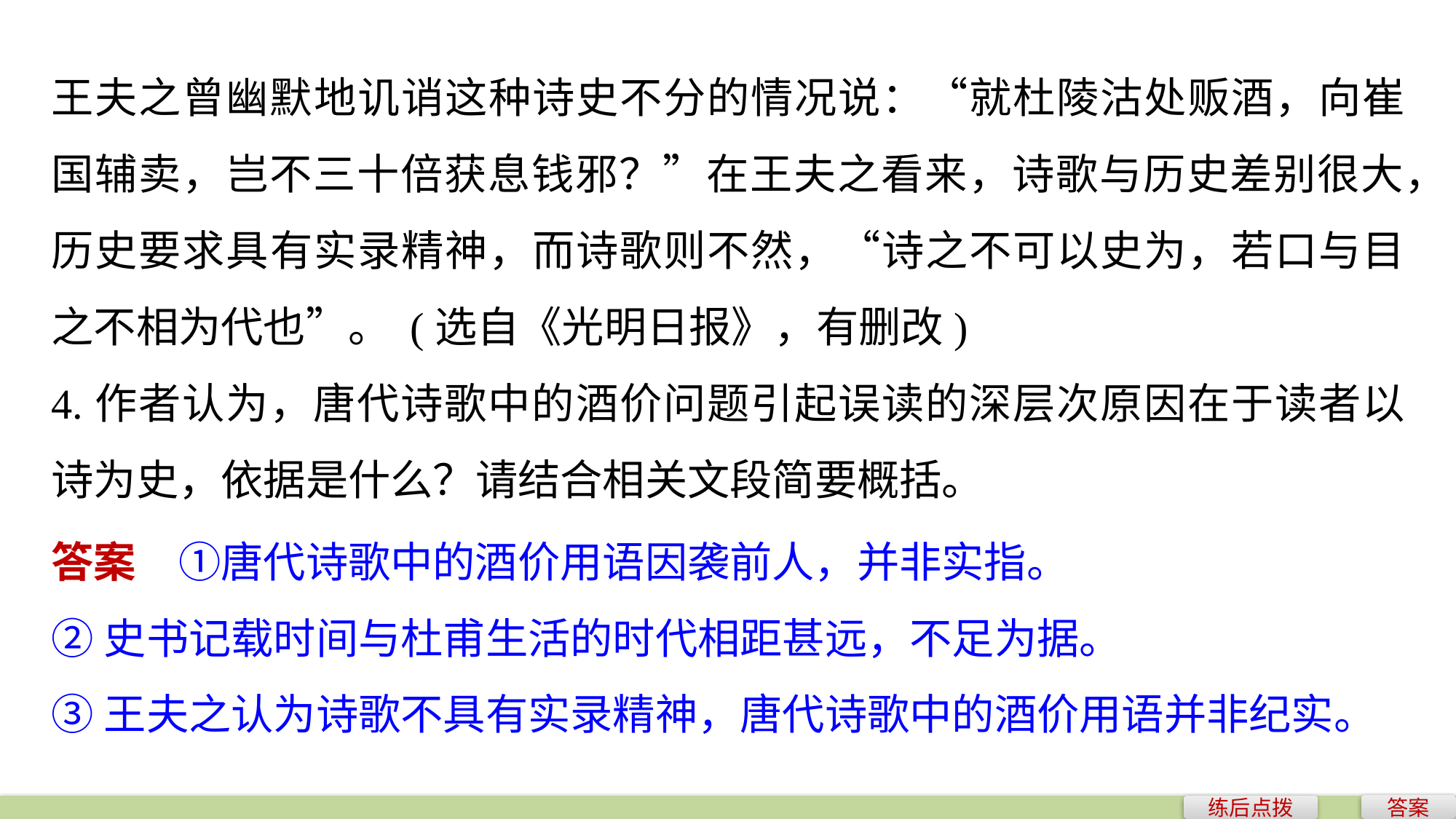

王夫之曾幽默地讥诮这种诗史不分的情况说：“就杜陵沽处贩酒，向崔国辅卖，岂不三十倍获息钱邪？”在王夫之看来，诗歌与历史差别很大，历史要求具有实录精神，而诗歌则不然，“诗之不可以史为，若口与目之不相为代也”。 (选自《光明日报》，有删改)
4.作者认为，唐代诗歌中的酒价问题引起误读的深层次原因在于读者以诗为史，依据是什么？请结合相关文段简要概括。
答案　①唐代诗歌中的酒价用语因袭前人，并非实指。
②史书记载时间与杜甫生活的时代相距甚远，不足为据。
③王夫之认为诗歌不具有实录精神，唐代诗歌中的酒价用语并非纪实。
答案

练后点拨